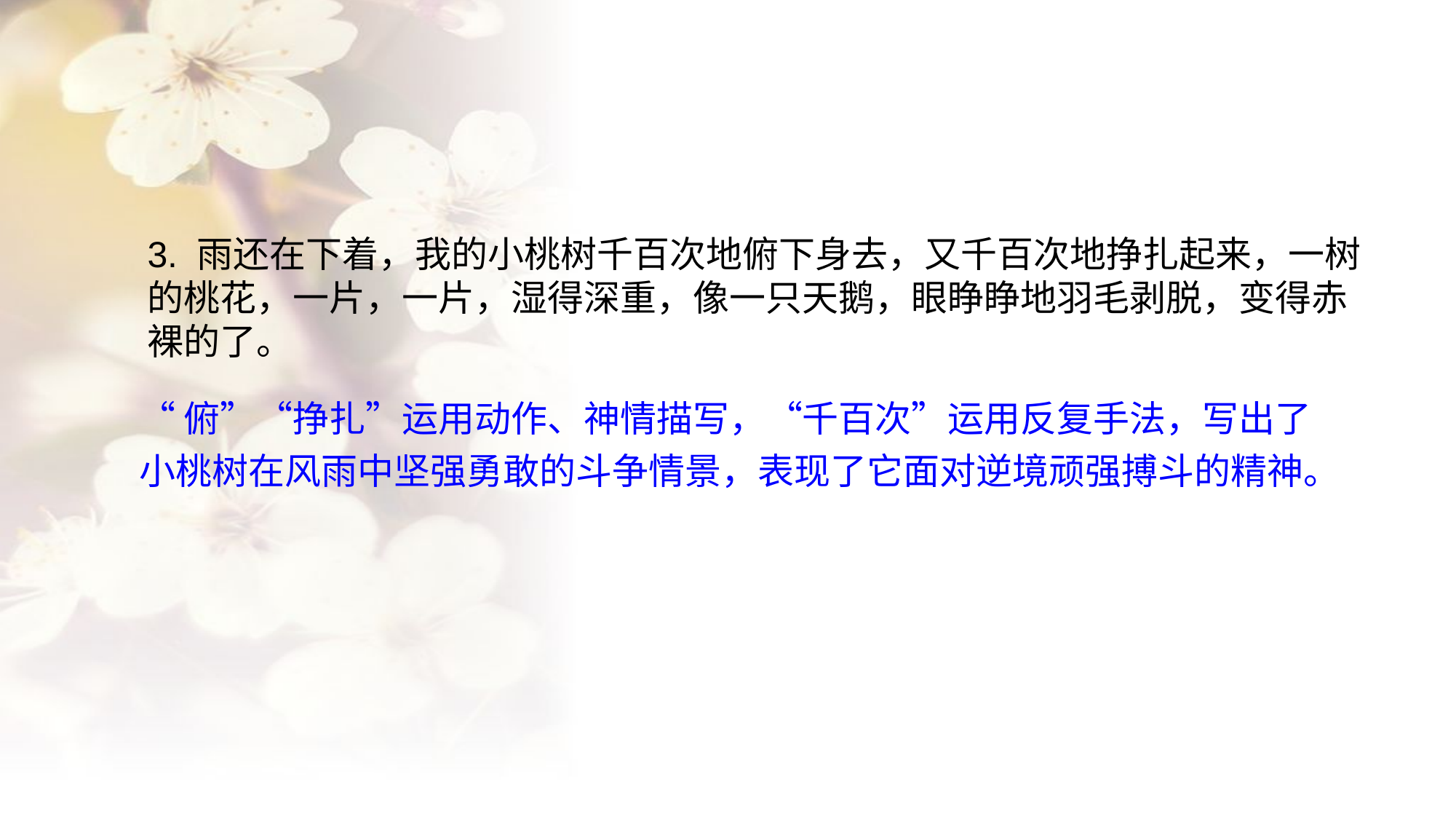

#

3. 雨还在下着，我的小桃树千百次地俯下身去，又千百次地挣扎起来，一树的桃花，一片，一片，湿得深重，像一只天鹅，眼睁睁地羽毛剥脱，变得赤裸的了。
“俯”“挣扎”运用动作、神情描写，“千百次”运用反复手法，写出了小桃树在风雨中坚强勇敢的斗争情景，表现了它面对逆境顽强搏斗的精神。